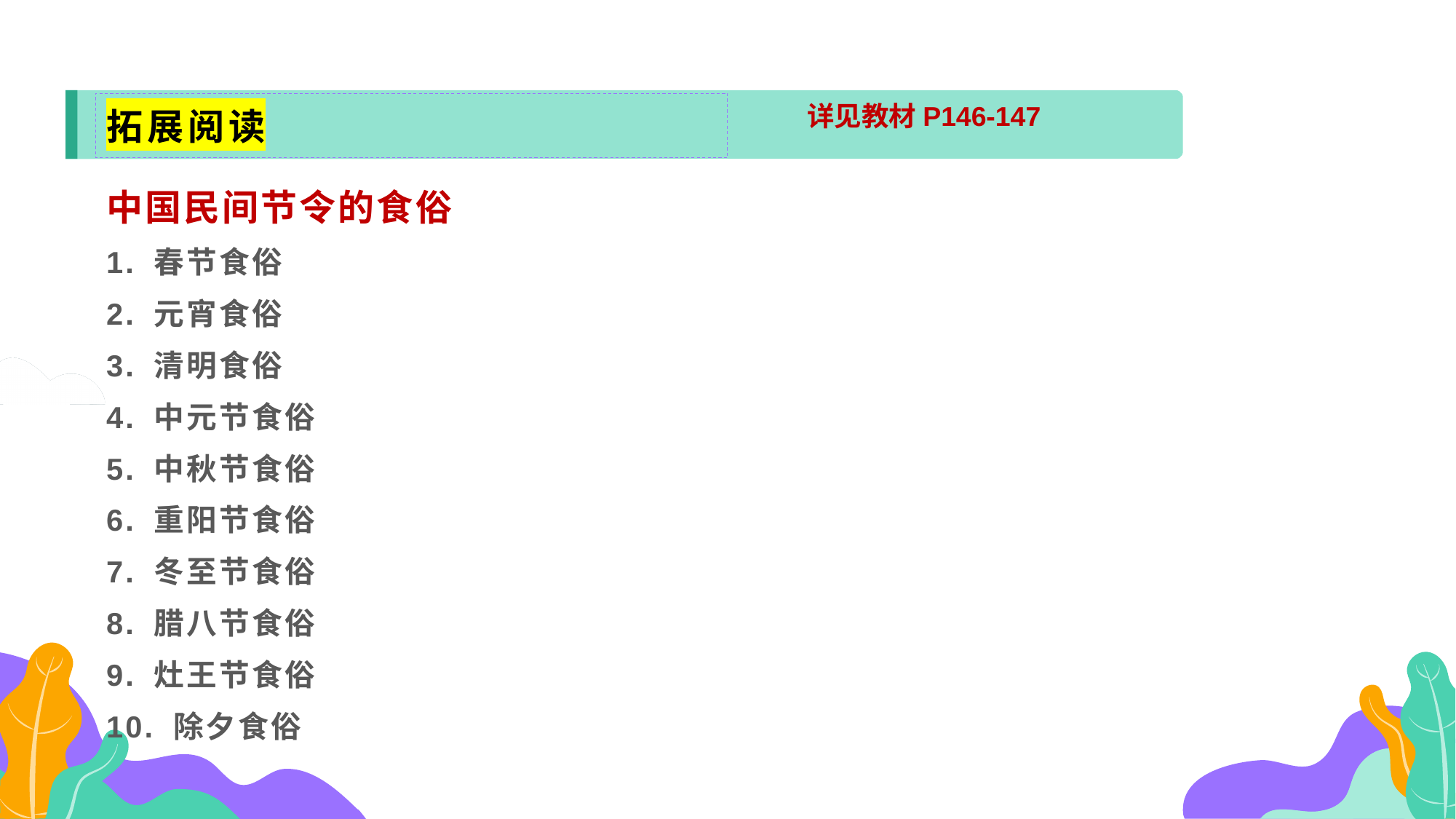

拓展阅读
详见教材P146-147
中国民间节令的食俗
1. 春节食俗
2. 元宵食俗
3. 清明食俗
4. 中元节食俗
5. 中秋节食俗
6. 重阳节食俗
7. 冬至节食俗
8. 腊八节食俗
9. 灶王节食俗
10. 除夕食俗